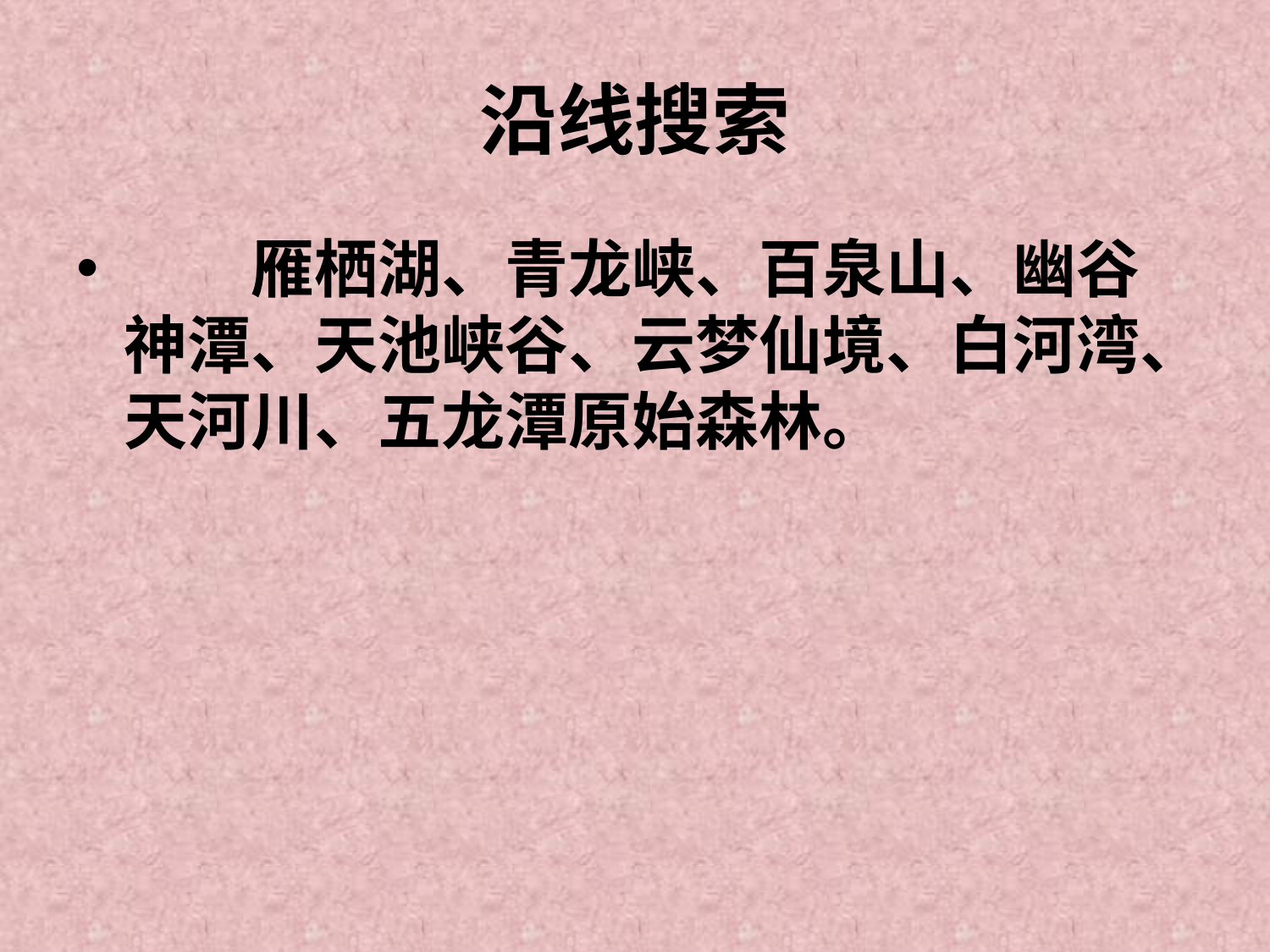

# 沿线搜索
　　雁栖湖、青龙峡、百泉山、幽谷神潭、天池峡谷、云梦仙境、白河湾、天河川、五龙潭原始森林。